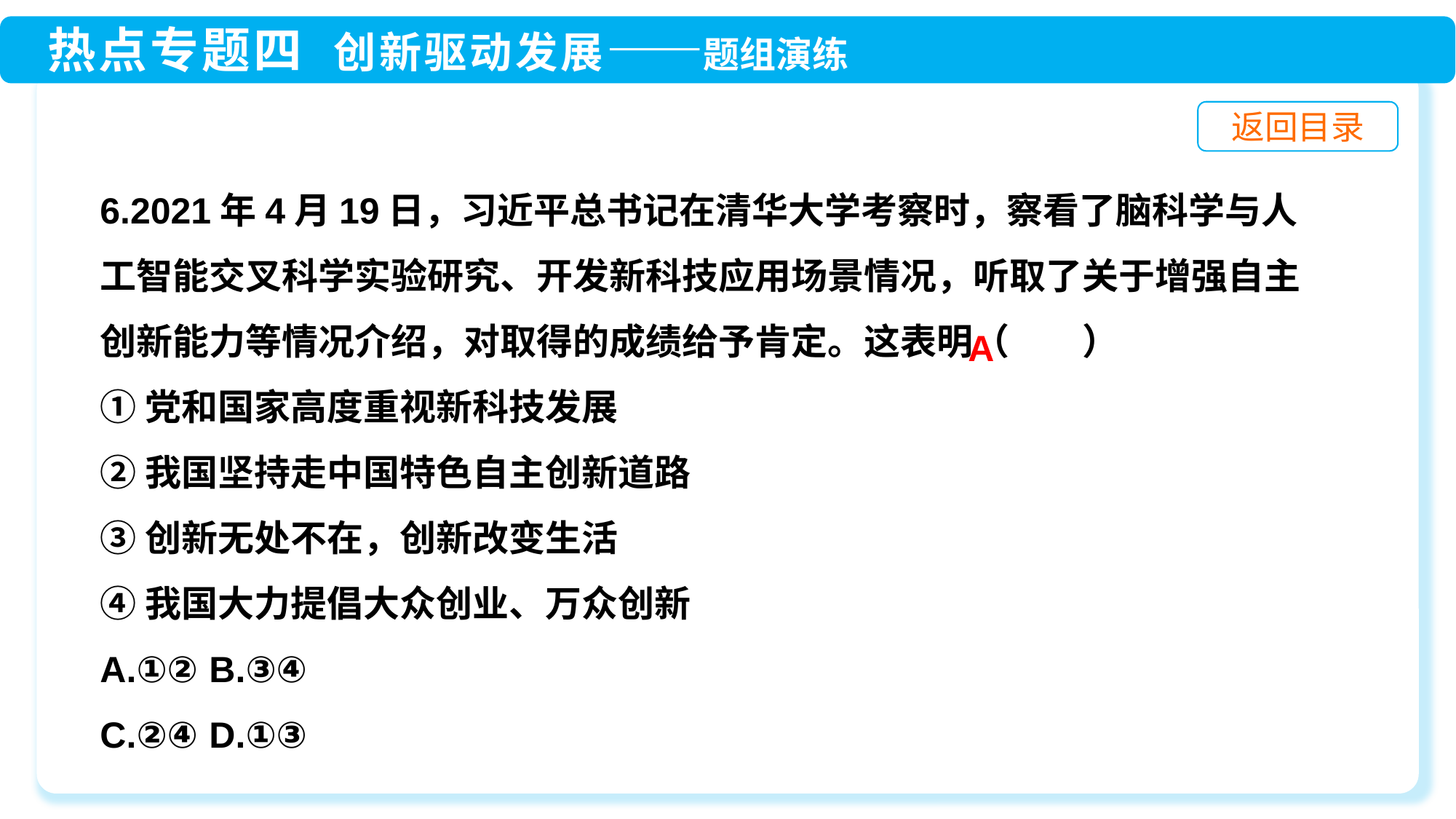

6.2021年4月19日，习近平总书记在清华大学考察时，察看了脑科学与人工智能交叉科学实验研究、开发新科技应用场景情况，听取了关于增强自主创新能力等情况介绍，对取得的成绩给予肯定。这表明（　　）
①党和国家高度重视新科技发展
②我国坚持走中国特色自主创新道路
③创新无处不在，创新改变生活
④我国大力提倡大众创业、万众创新
A.①②	B.③④
C.②④	D.①③
A